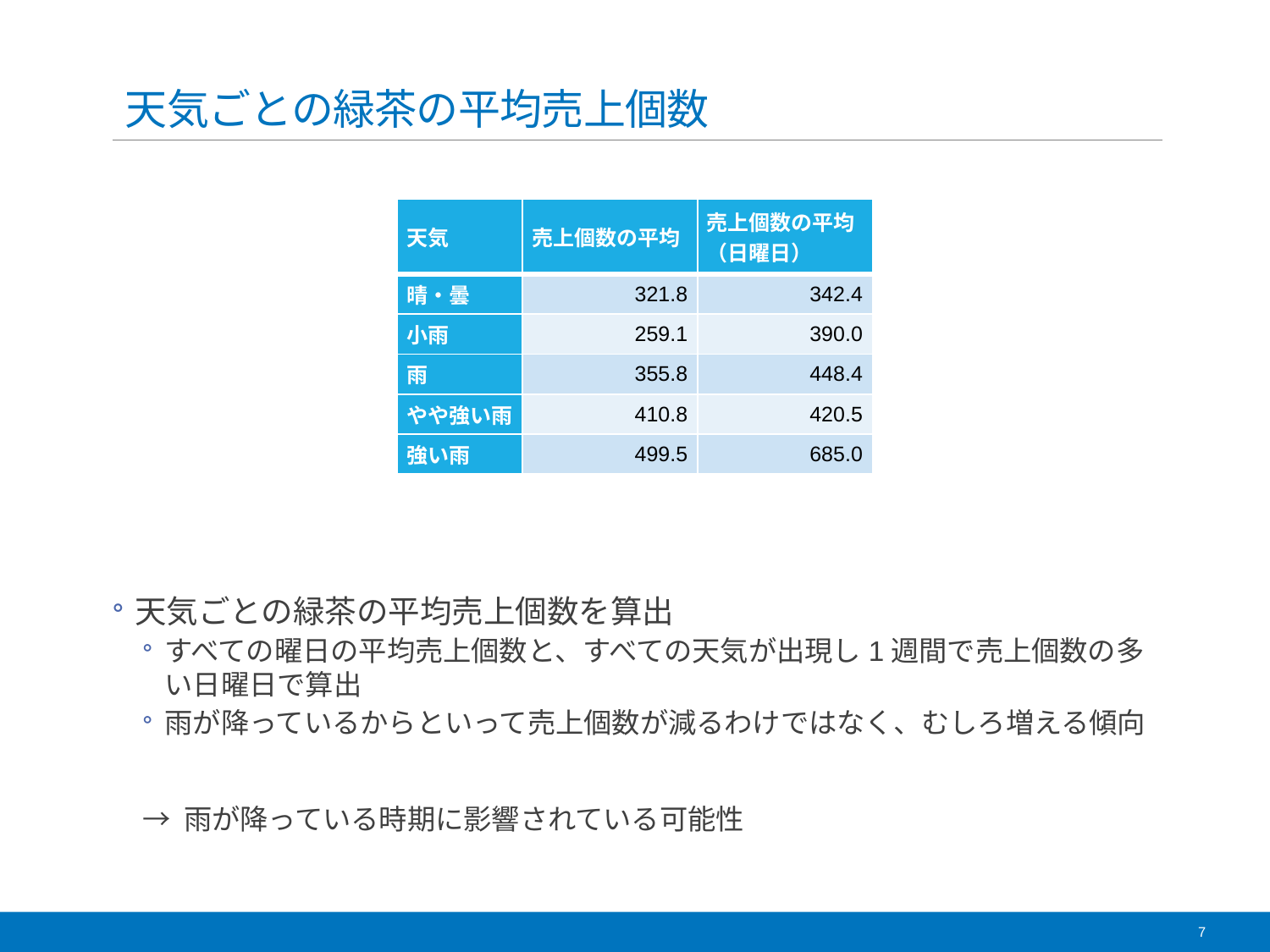

# 天気ごとの緑茶の平均売上個数
| 天気 | 売上個数の平均 | 売上個数の平均 （日曜日） |
| --- | --- | --- |
| 晴・曇 | 321.8 | 342.4 |
| 小雨 | 259.1 | 390.0 |
| 雨 | 355.8 | 448.4 |
| やや強い雨 | 410.8 | 420.5 |
| 強い雨 | 499.5 | 685.0 |
天気ごとの緑茶の平均売上個数を算出
すべての曜日の平均売上個数と、すべての天気が出現し1週間で売上個数の多い日曜日で算出
雨が降っているからといって売上個数が減るわけではなく、むしろ増える傾向

→ 雨が降っている時期に影響されている可能性
7